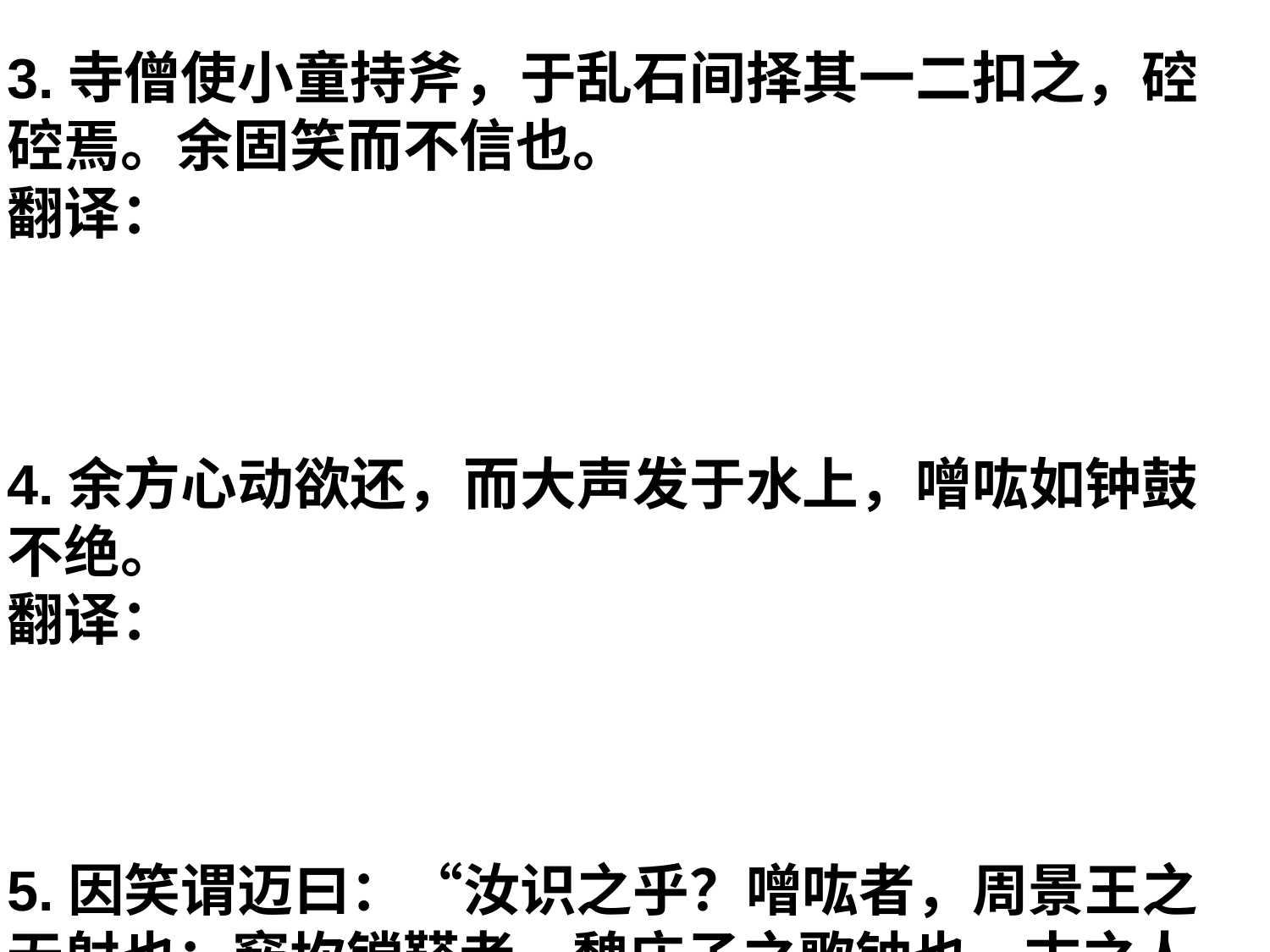

3.寺僧使小童持斧，于乱石间择其一二扣之，硿硿焉。余固笑而不信也。
翻译：

4.余方心动欲还，而大声发于水上，噌吰如钟鼓不绝。
翻译：

5.因笑谓迈曰：“汝识之乎？噌吰者，周景王之无射也；窾坎镗鞳者，魏庄子之歌钟也。古之人不余欺也！”
翻译：